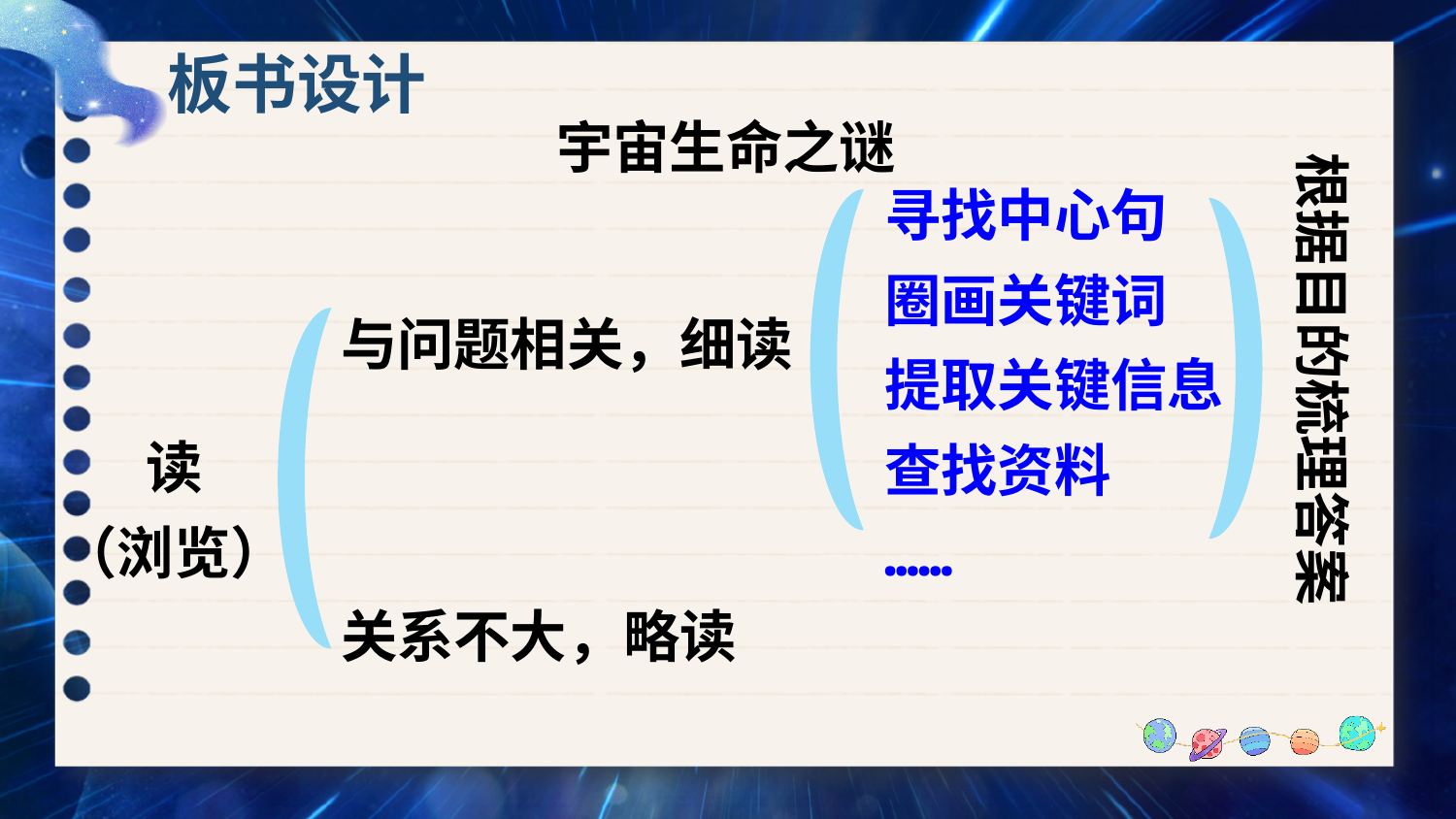

板书设计
宇宙生命之谜
根据目的梳理答案
寻找中心句
圈画关键词
提取关键信息
查找资料
……

与问题相关，细读

读
（浏览）
关系不大，略读